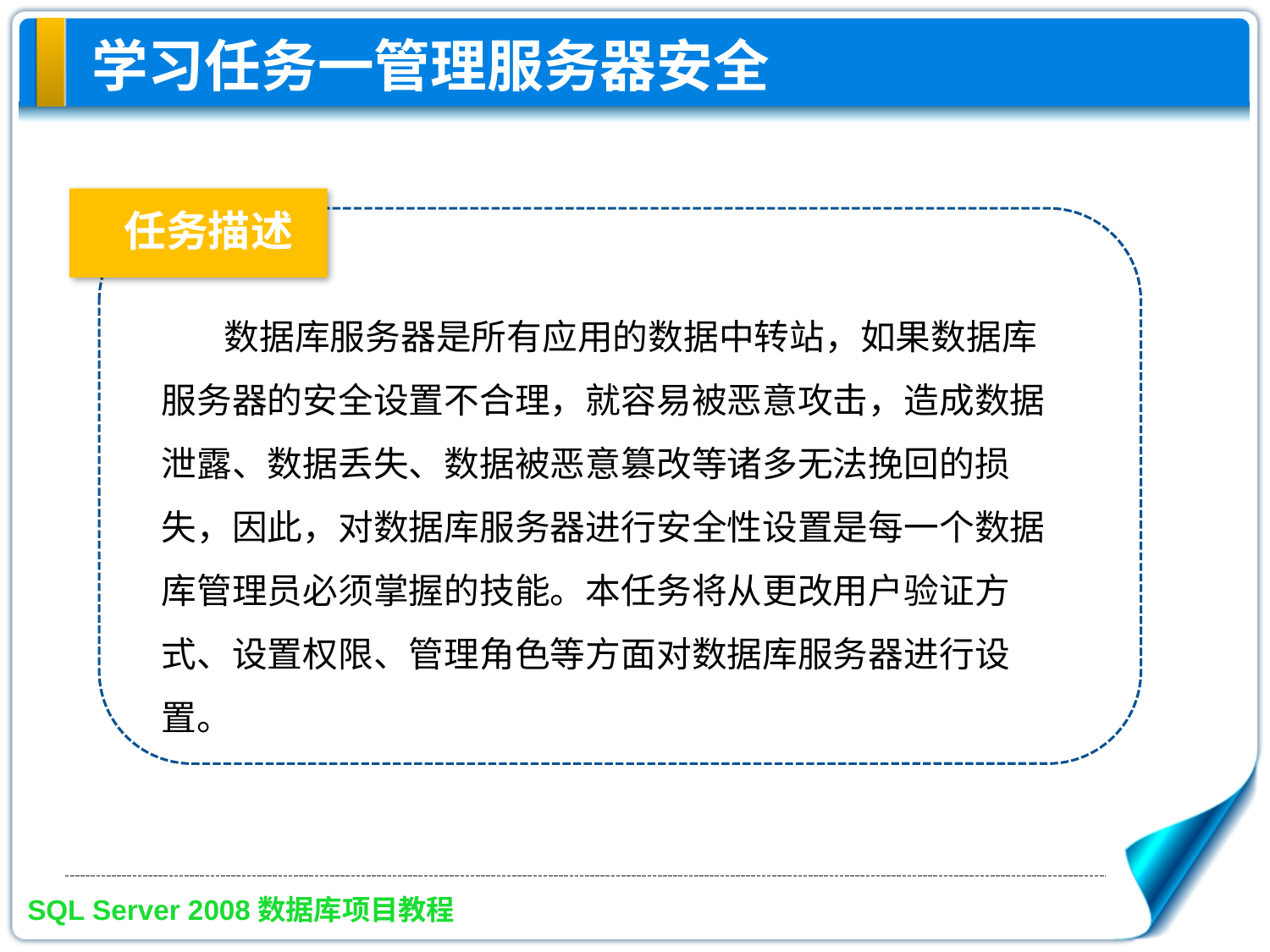

学习任务一管理服务器安全

任务描述

            数据库服务器是所有应用的数据中转站，如果数据库服务器的安全设置不合理，就容易被恶意攻击，造成数据泄露、数据丢失、数据被恶意篡改等诸多无法挽回的损失，因此，对数据库服务器进行安全性设置是每一个数据库管理员必须掌握的技能。本任务将从更改用户验证方式、设置权限、管理角色等方面对数据库服务器进行设置。